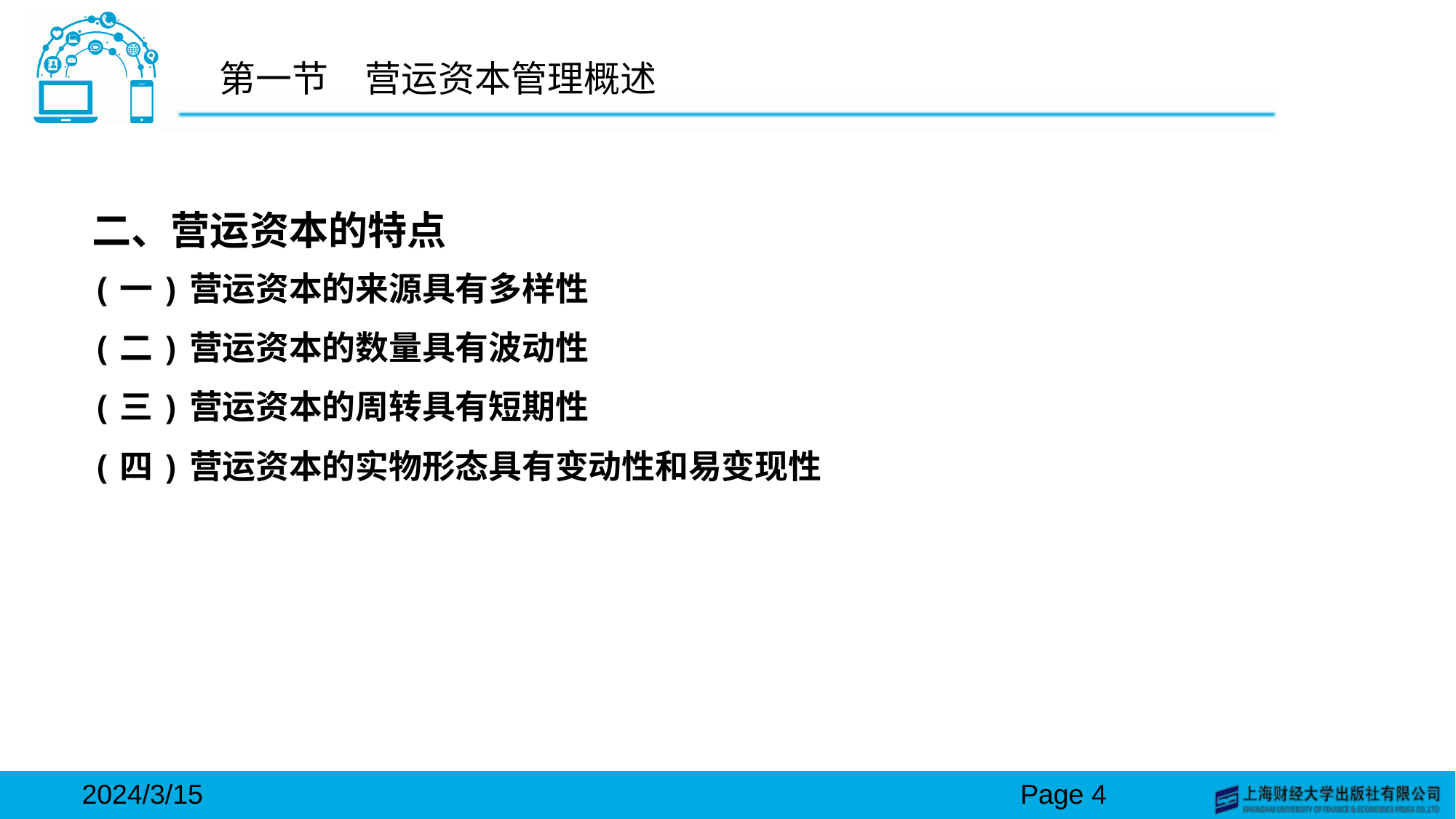

# 第一节　营运资本管理概述
二、营运资本的特点
(一)营运资本的来源具有多样性
(二)营运资本的数量具有波动性
(三)营运资本的周转具有短期性
(四)营运资本的实物形态具有变动性和易变现性

2024/3/15
Page 4